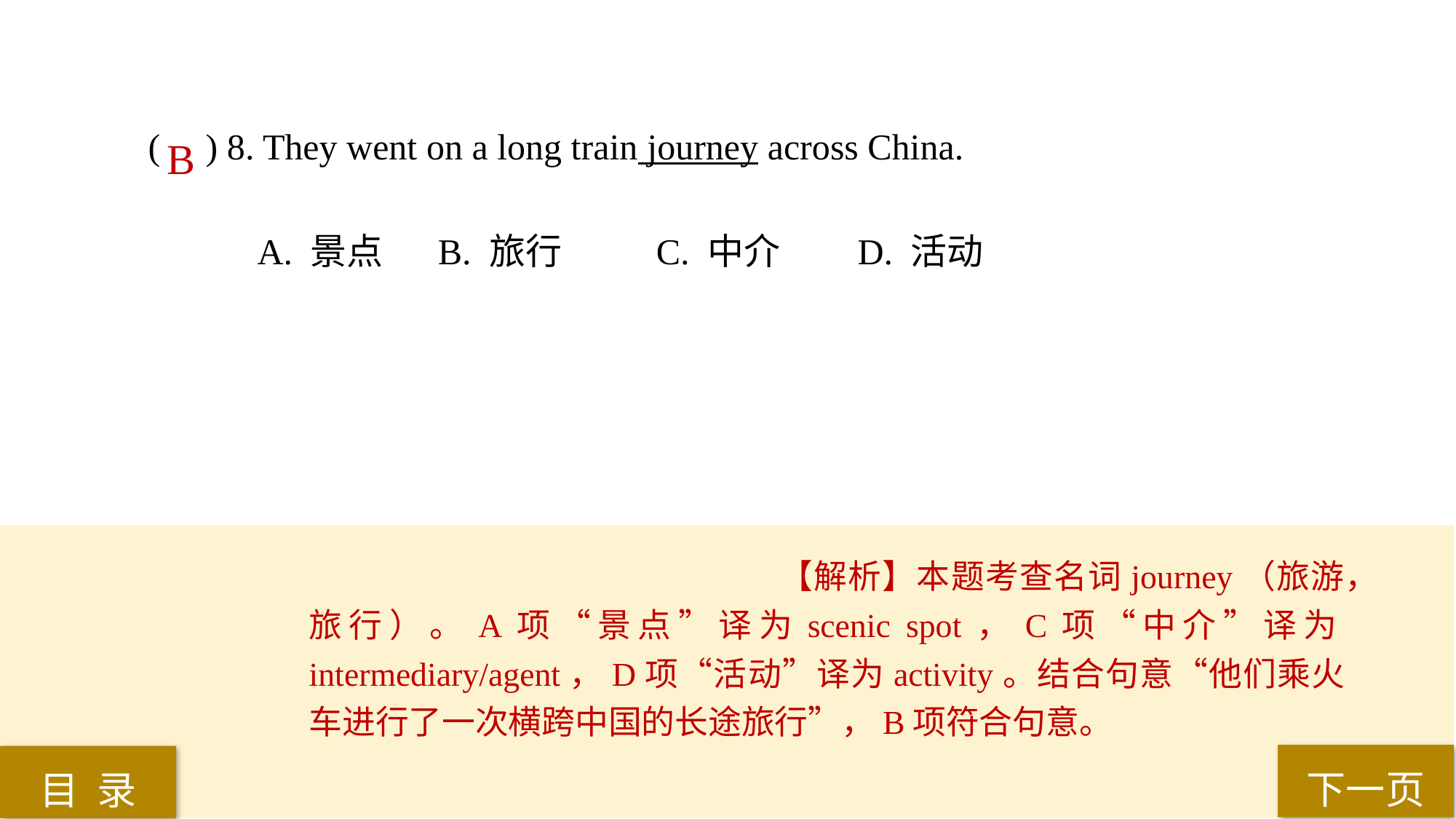

(     ) 8. They went on a long train journey across China.

A. 景点	 B. 旅行	 C. 中介 	D. 活动
B
【解析】本题考查名词journey（旅游，旅行）。A项“景点”译为scenic spot，C项“中介”译为intermediary/agent，D项“活动”译为activity。结合句意“他们乘火车进行了一次横跨中国的长途旅行”，B项符合句意。